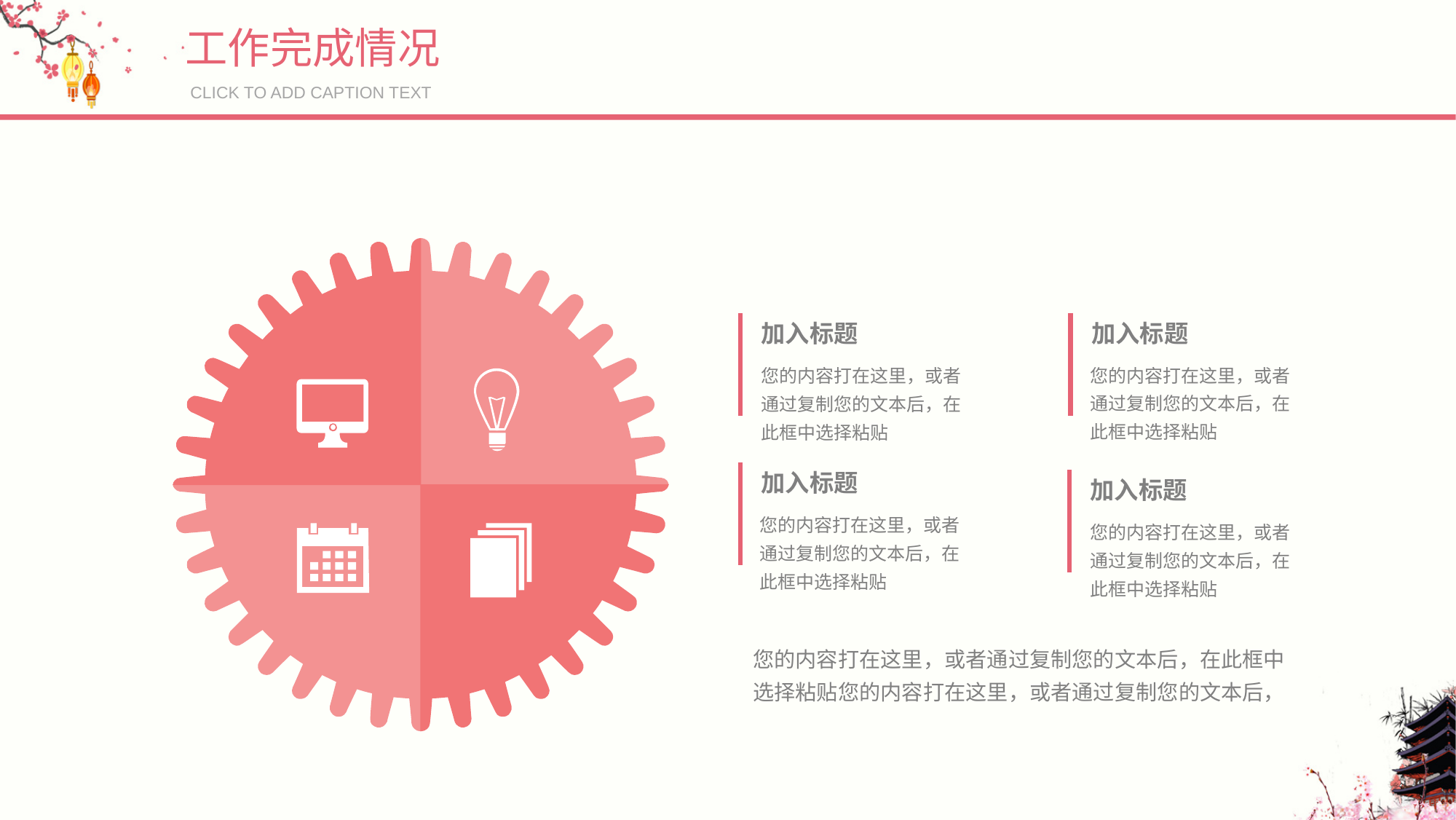

工作完成情况
CLICK TO ADD CAPTION TEXT

加入标题
加入标题
您的内容打在这里，或者通过复制您的文本后，在此框中选择粘贴
您的内容打在这里，或者通过复制您的文本后，在此框中选择粘贴
加入标题
加入标题
您的内容打在这里，或者通过复制您的文本后，在此框中选择粘贴
您的内容打在这里，或者通过复制您的文本后，在此框中选择粘贴
您的内容打在这里，或者通过复制您的文本后，在此框中选择粘贴您的内容打在这里，或者通过复制您的文本后，